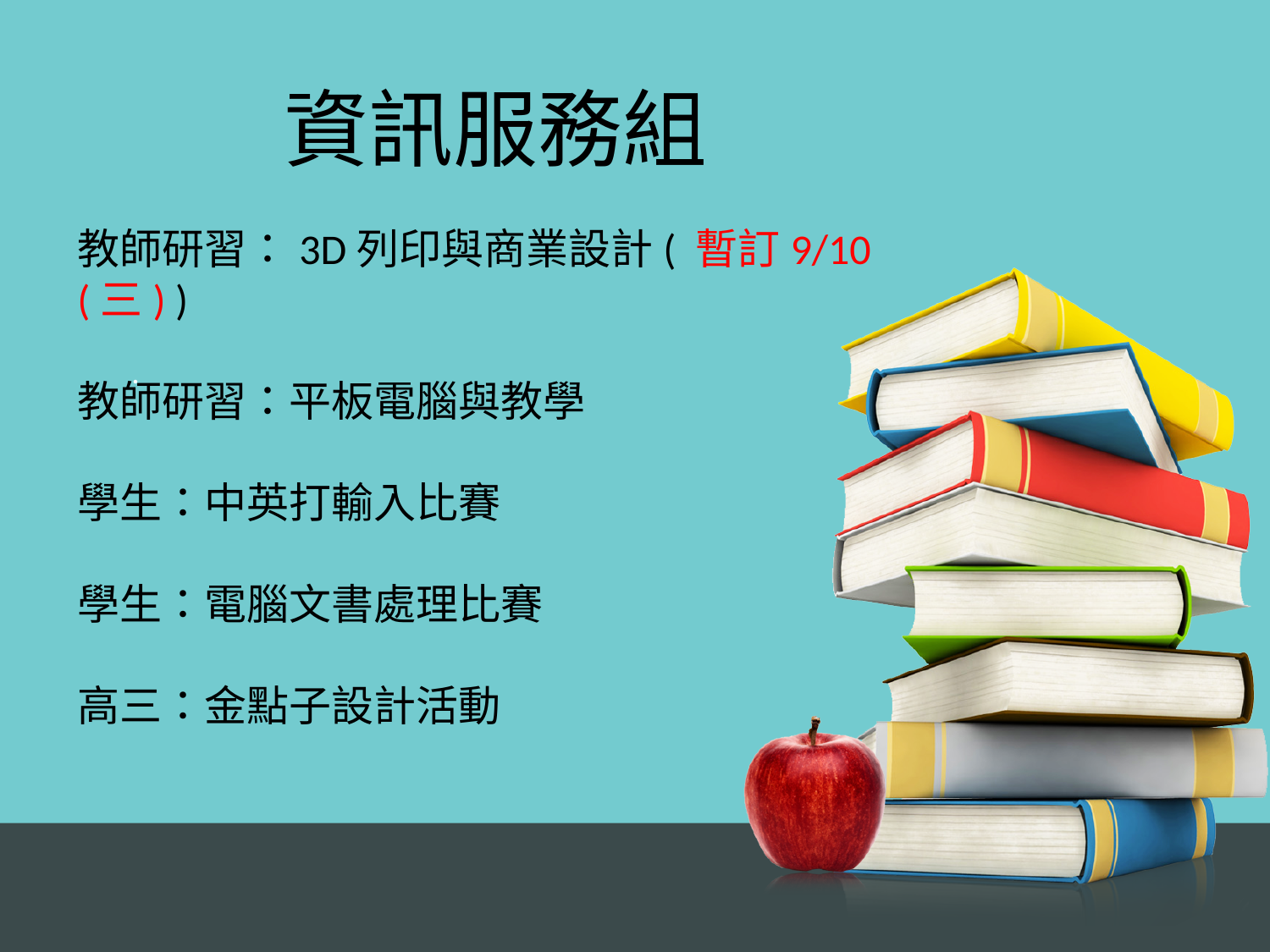

資訊服務組

教師研習：3D列印與商業設計( 暫訂9/10(三) )

教師研習：平板電腦與教學

學生：中英打輸入比賽

學生：電腦文書處理比賽

高三：金點子設計活動

.